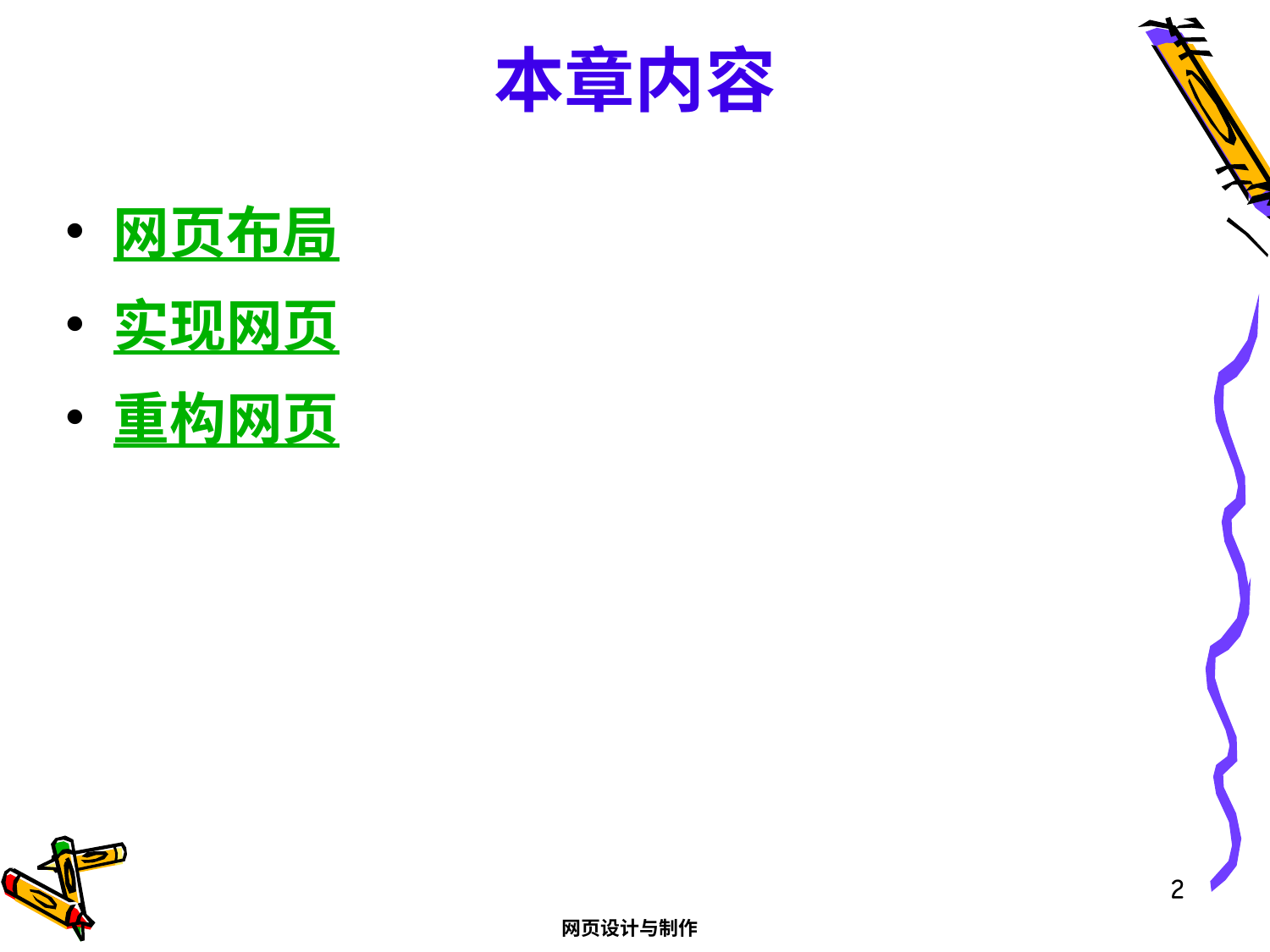

# 本章内容
网页布局
实现网页
重构网页
2
网页设计与制作